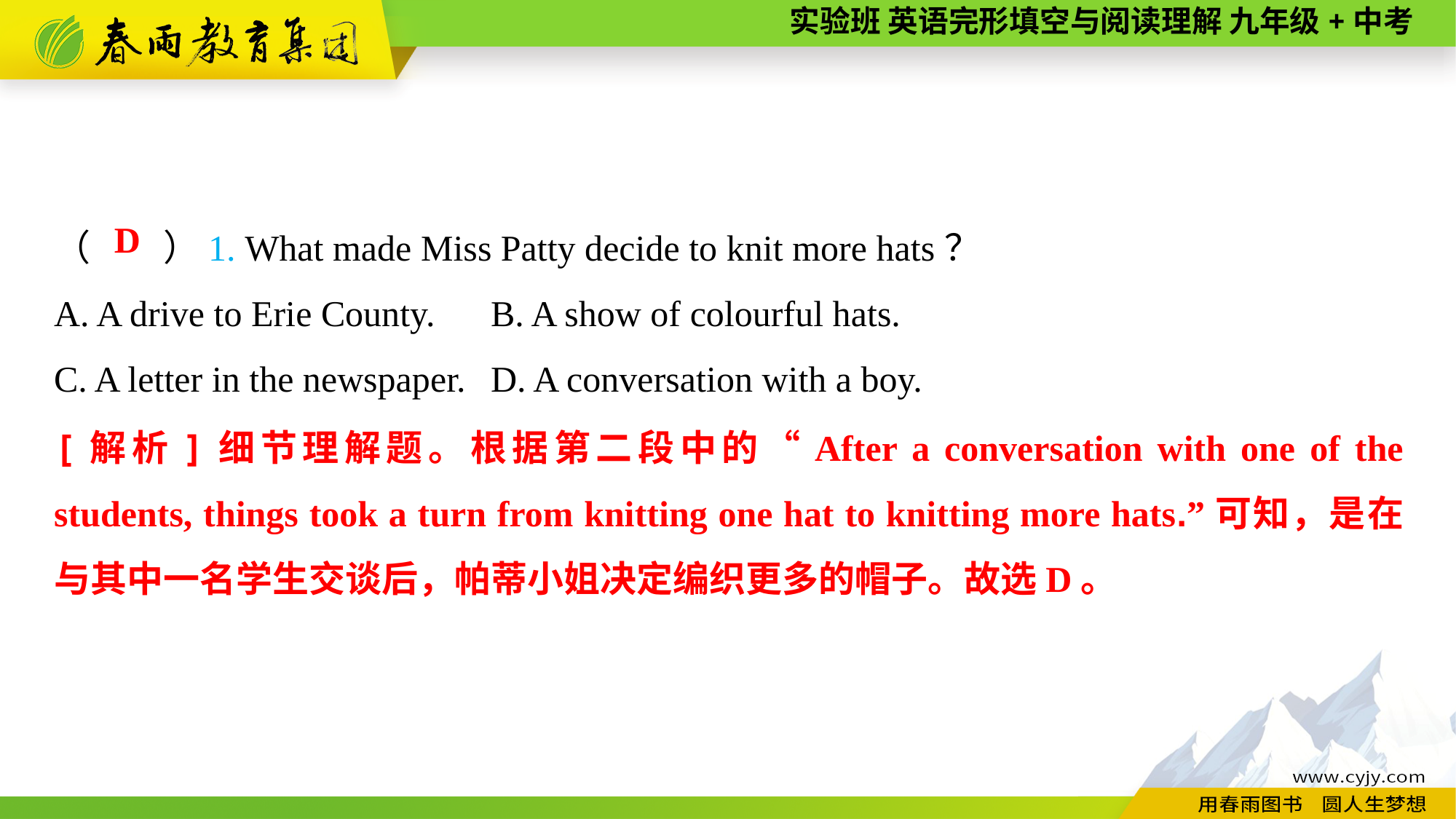

（　　）1. What made Miss Patty decide to knit more hats？
A. A drive to Erie County.	B. A show of colourful hats.
C. A letter in the newspaper.	D. A conversation with a boy.
D
[解析]细节理解题。根据第二段中的“After a conversation with one of the students, things took a turn from knitting one hat to knitting more hats.”可知，是在与其中一名学生交谈后，帕蒂小姐决定编织更多的帽子。故选D。